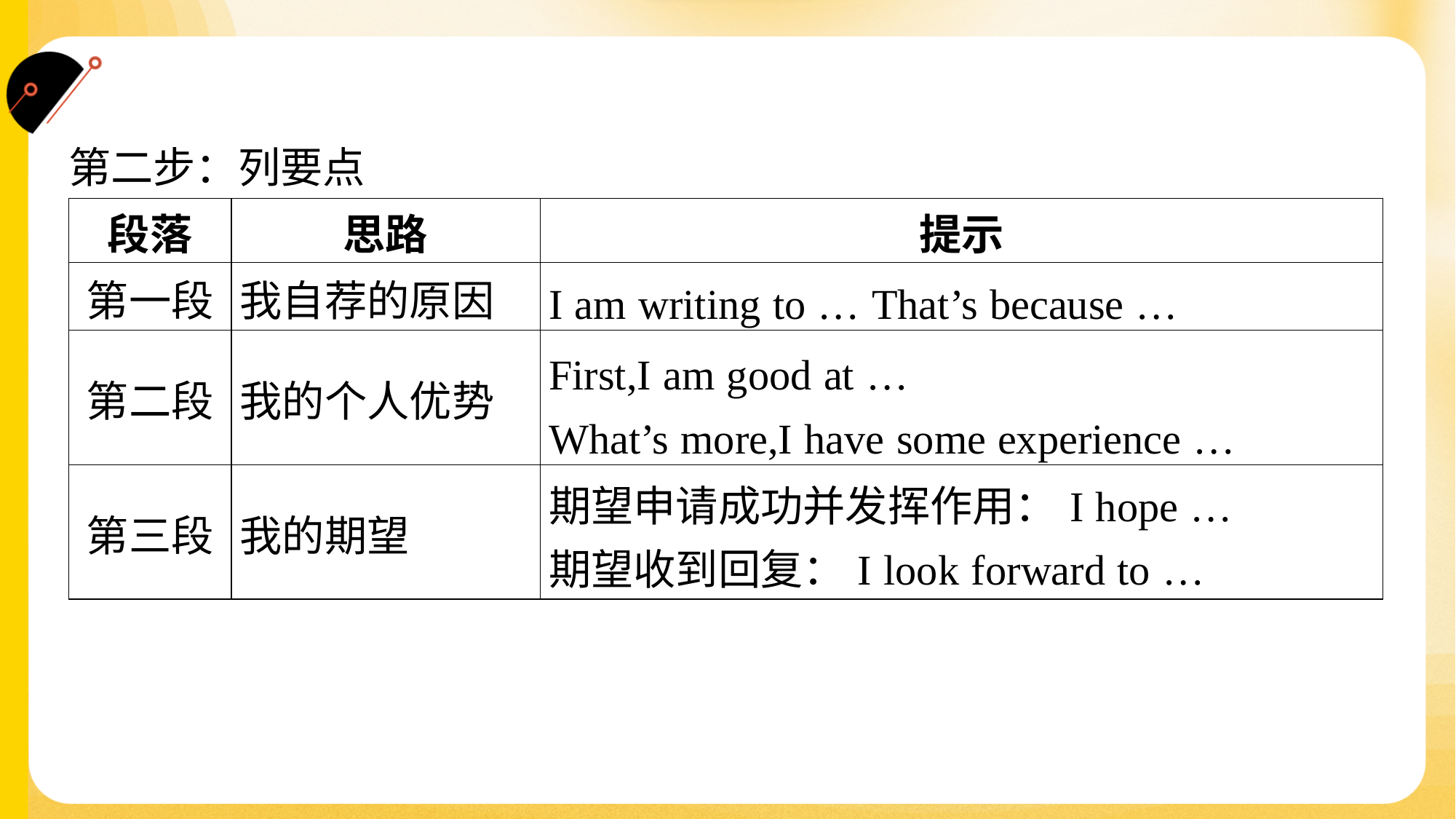

第二步：列要点
| 段落 | 思路 | 提示 |
| --- | --- | --- |
| 第一段 | 我自荐的原因 | I am writing to … That’s because … |
| 第二段 | 我的个人优势 | First,I am good at … What’s more,I have some experience … |
| 第三段 | 我的期望 | 期望申请成功并发挥作用：I hope … 期望收到回复：I look forward to … |